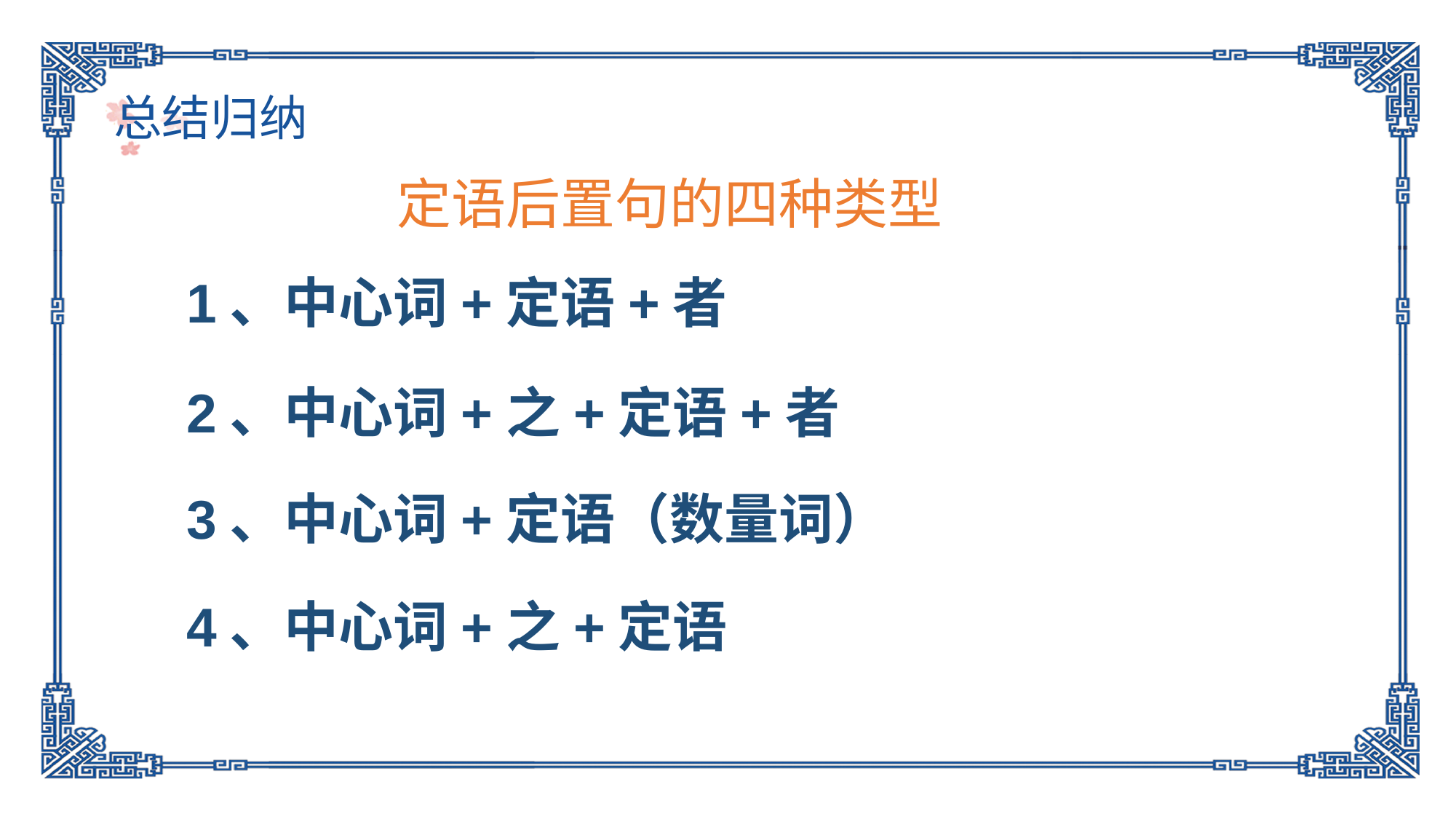

总结归纳
定语后置句的四种类型
1、中心词+定语+者
2、中心词+之+定语+者
3、中心词+定语（数量词）
4、中心词+之+定语